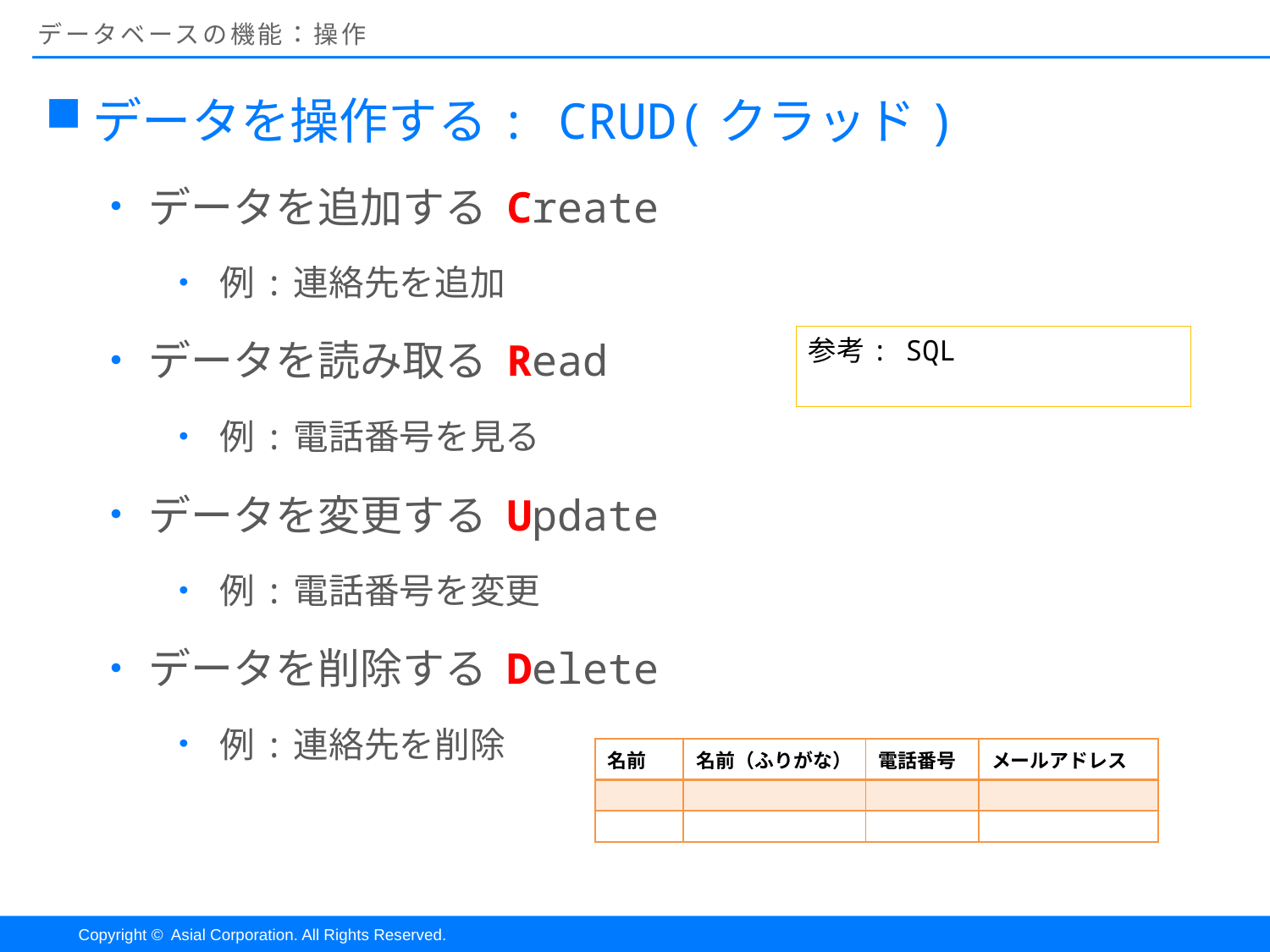

# データベースの機能：操作

データを操作する: CRUD(クラッド)
データを追加する Create
例:連絡先を追加
データを読み取る Read
例:電話番号を見る
データを変更する Update
例:電話番号を変更
データを削除する Delete
例:連絡先を削除
参考: SQL

| 名前 | 名前（ふりがな） | 電話番号 | メールアドレス |
| --- | --- | --- | --- |
|  |  |  |  |
|  |  |  |  |